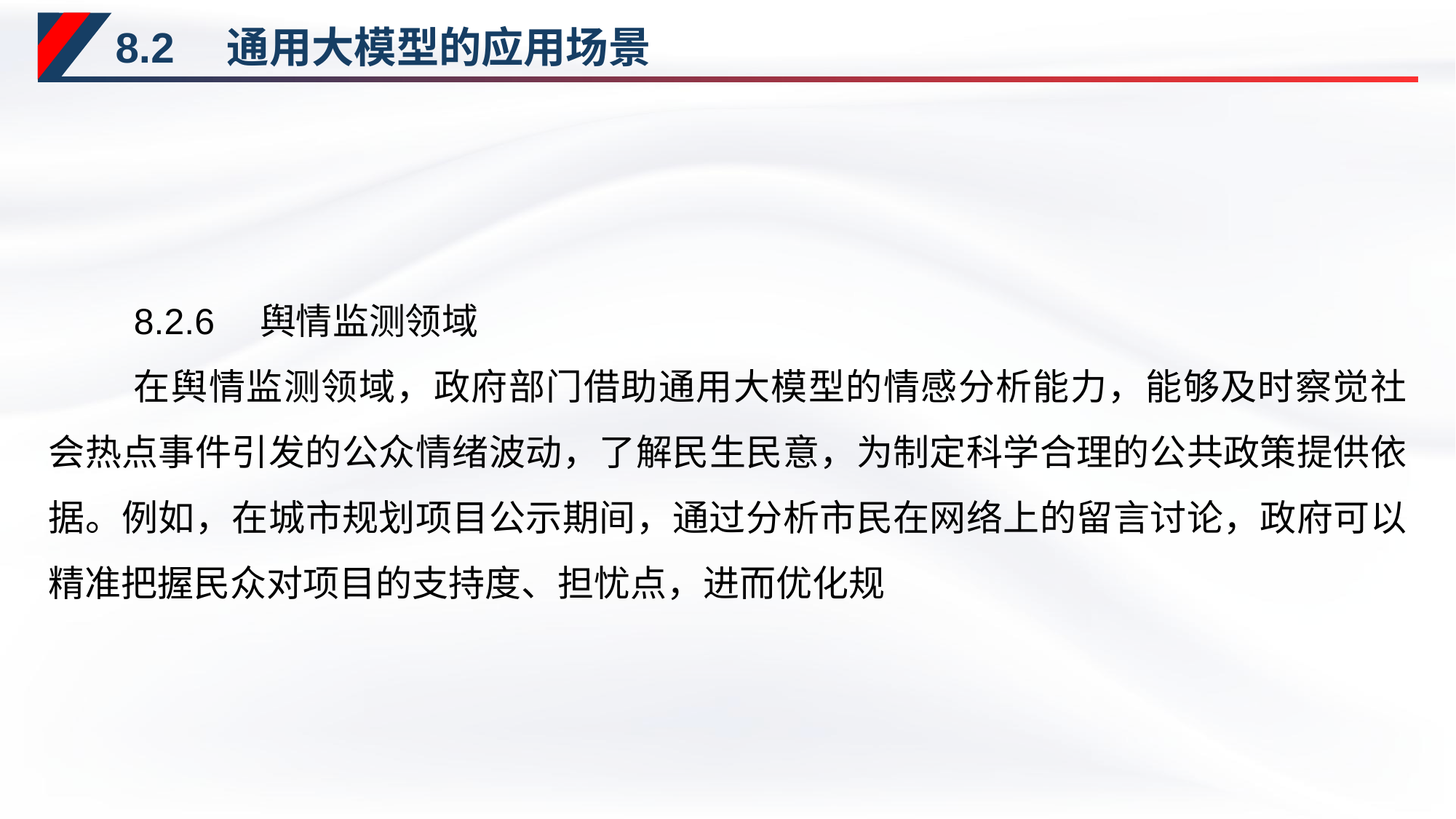

# 8.2　通用大模型的应用场景
8.2.6　舆情监测领域
在舆情监测领域，政府部门借助通用大模型的情感分析能力，能够及时察觉社会热点事件引发的公众情绪波动，了解民生民意，为制定科学合理的公共政策提供依据。例如，在城市规划项目公示期间，通过分析市民在网络上的留言讨论，政府可以精准把握民众对项目的支持度、担忧点，进而优化规